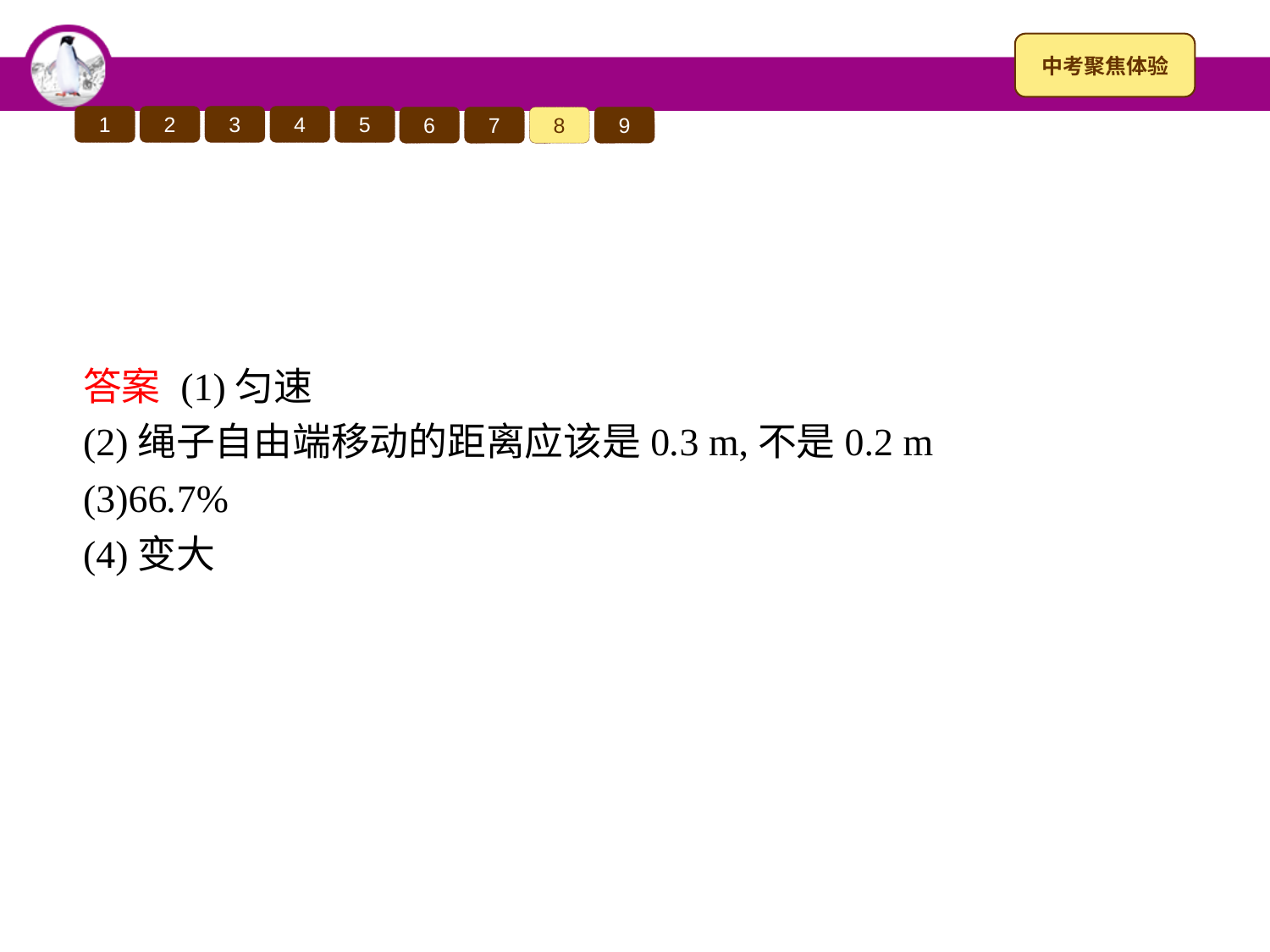

1
2
3
4
5
6
7
8
9
答案 (1)匀速
(2)绳子自由端移动的距离应该是0.3 m,不是0.2 m
(3)66.7%
(4)变大